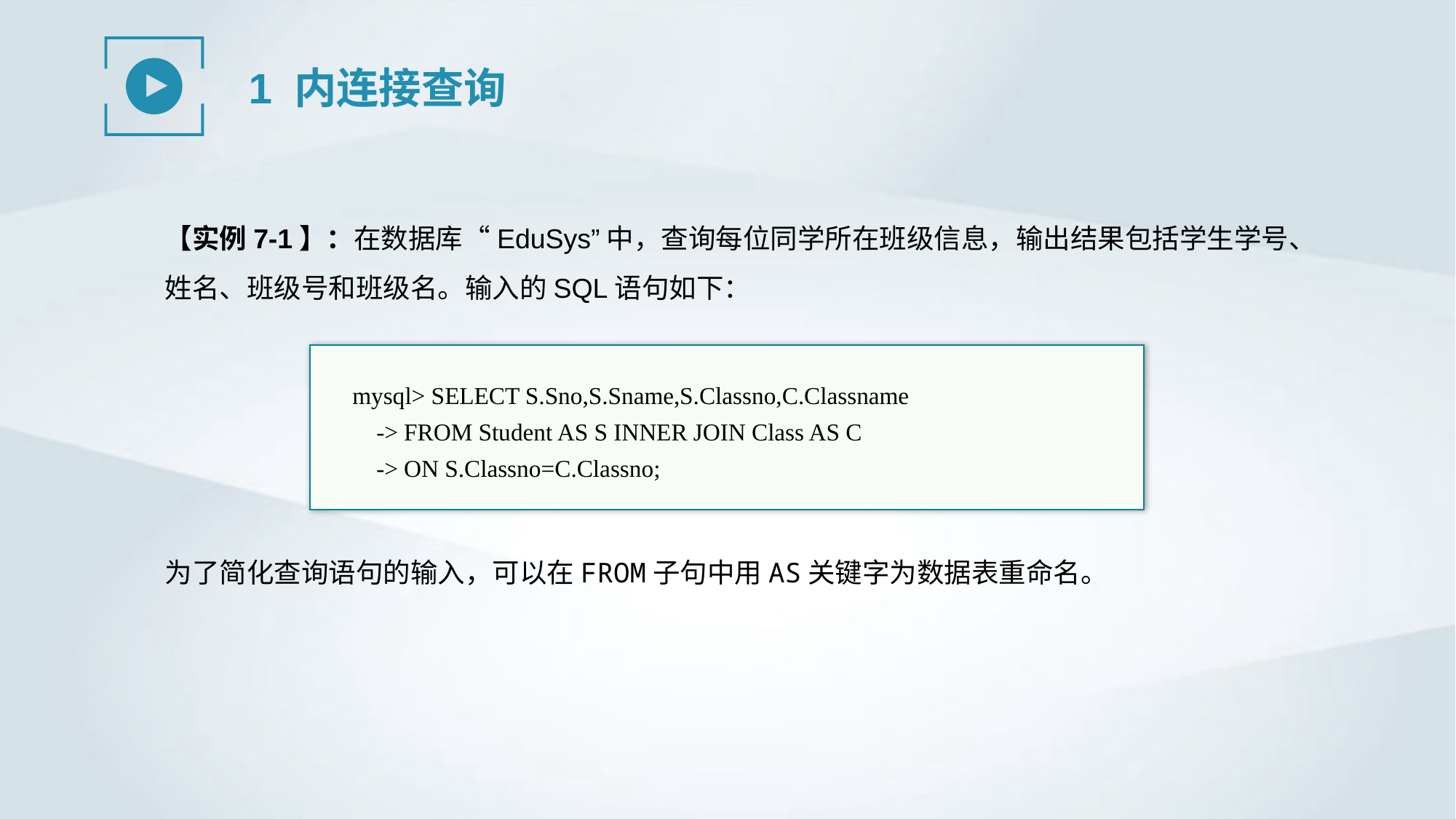

1 内连接查询
【实例7-1】：在数据库“EduSys”中，查询每位同学所在班级信息，输出结果包括学生学号、姓名、班级号和班级名。输入的SQL语句如下：
mysql> SELECT S.Sno,S.Sname,S.Classno,C.Classname
    -> FROM Student AS S INNER JOIN Class AS C
    -> ON S.Classno=C.Classno;

为了简化查询语句的输入，可以在FROM子句中用AS关键字为数据表重命名。